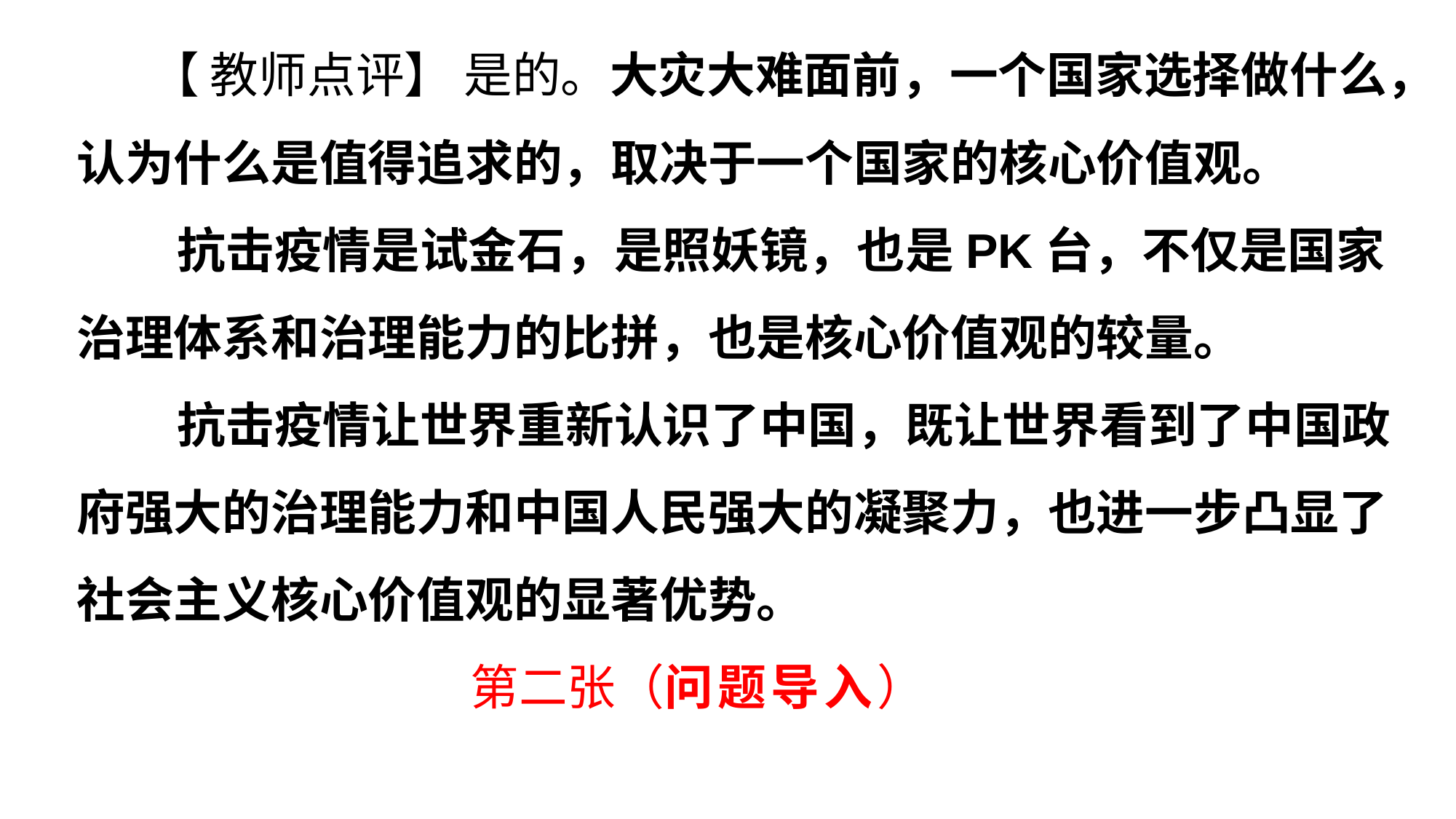

【 教师点评】 是的。大灾大难面前，一个国家选择做什么，认为什么是值得追求的，取决于一个国家的核心价值观。
        抗击疫情是试金石，是照妖镜，也是PK台，不仅是国家治理体系和治理能力的比拼，也是核心价值观的较量。
        抗击疫情让世界重新认识了中国，既让世界看到了中国政府强大的治理能力和中国人民强大的凝聚力，也进一步凸显了社会主义核心价值观的显著优势。
                                   第二张（问题导入）